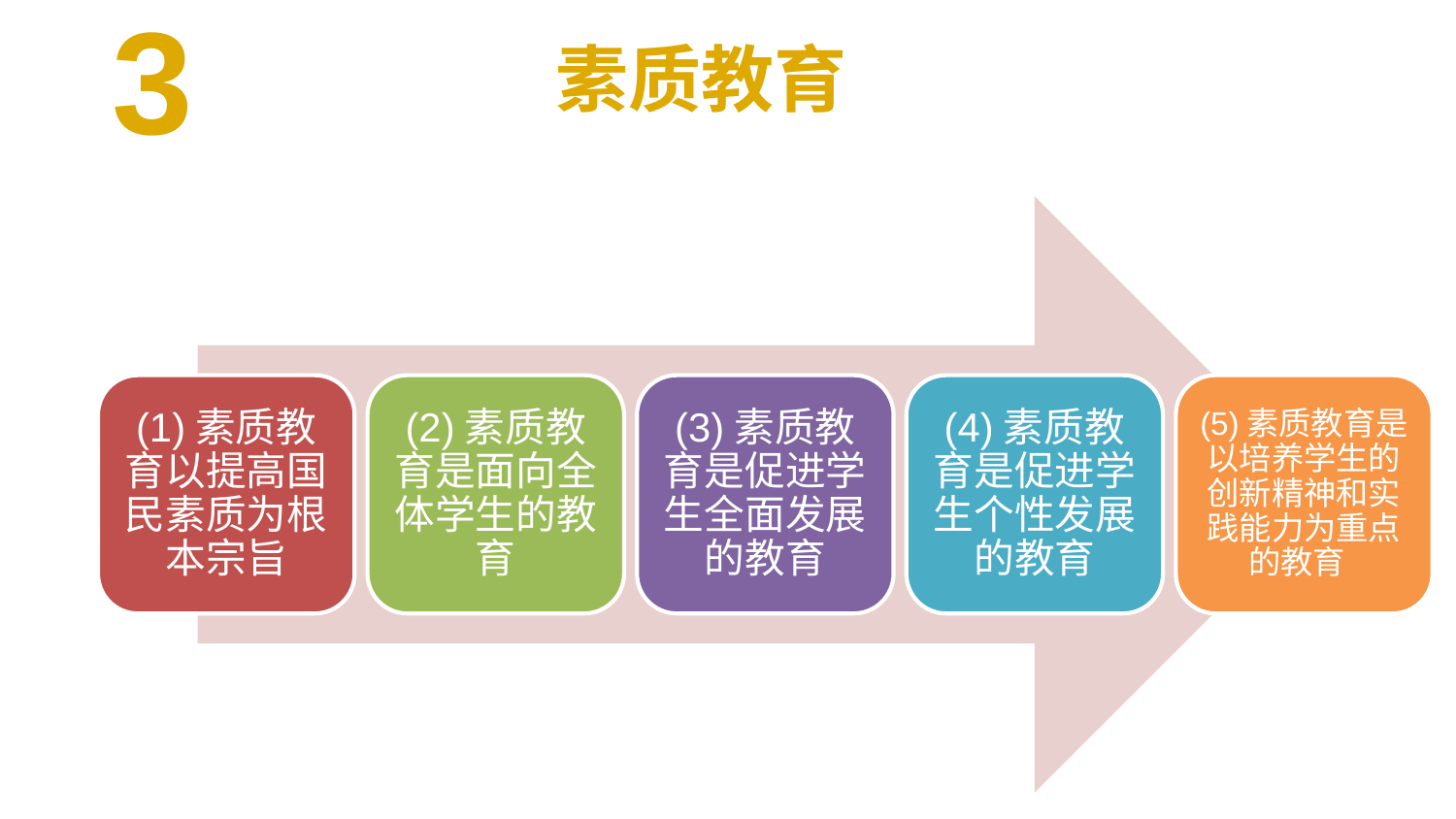

3
素质教育

(1)素质教育以提高国民素质为根本宗旨
(2)素质教育是面向全体学生的教育
(3)素质教育是促进学生全面发展的教育
(4)素质教育是促进学生个性发展的教育
(5)素质教育是以培养学生的创新精神和实践能力为重点的教育